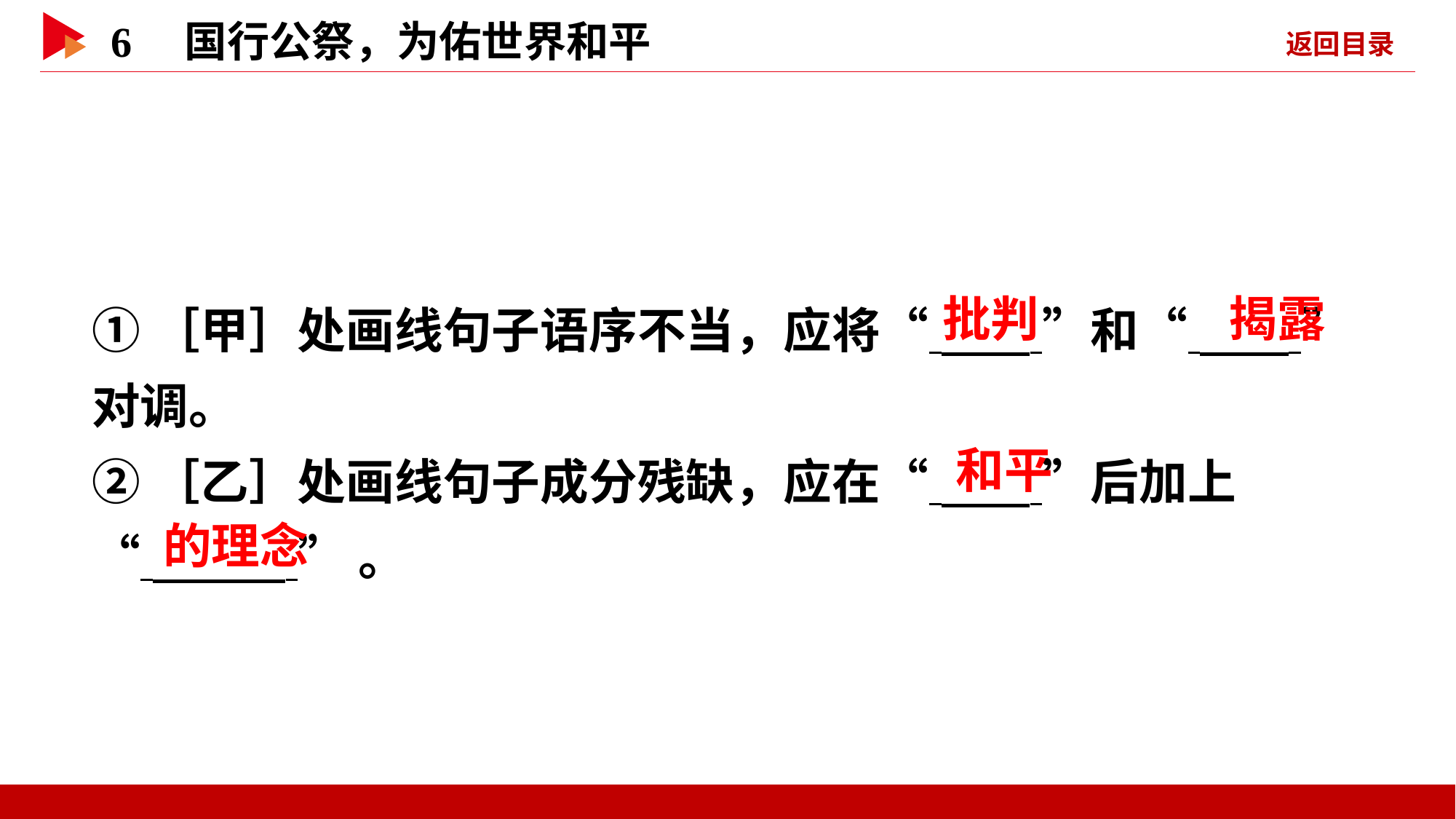

①［甲］处画线句子语序不当，应将“          ”和“          ”对调。
②［乙］处画线句子成分残缺，应在“          ”后加上
“              ”。
 批判
 揭露
 和平
 的理念